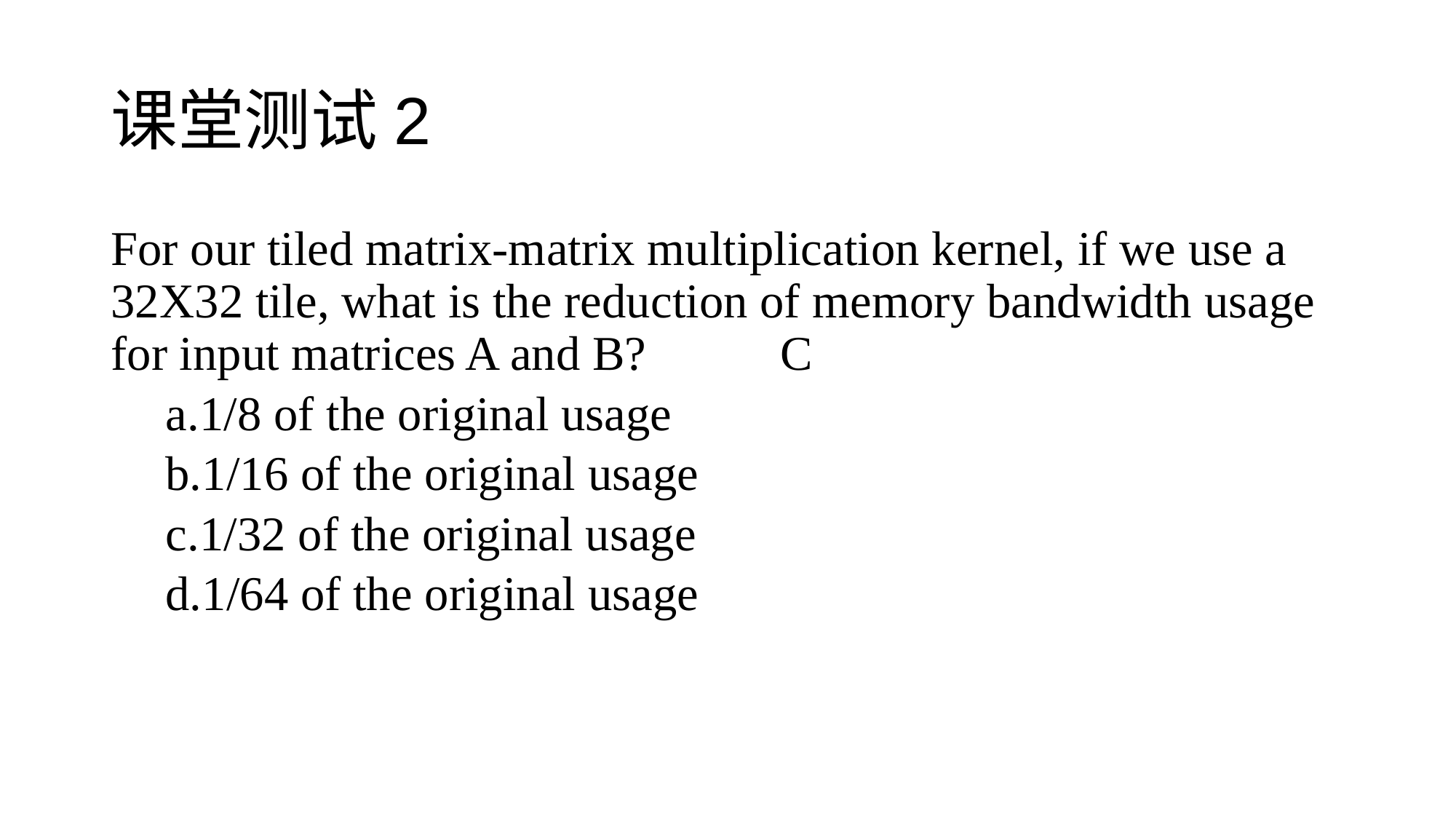

# 课堂测试2
For our tiled matrix-matrix multiplication kernel, if we use a 32X32 tile, what is the reduction of memory bandwidth usage for input matrices A and B?           C
1/8 of the original usage
1/16 of the original usage
1/32 of the original usage
1/64 of the original usage